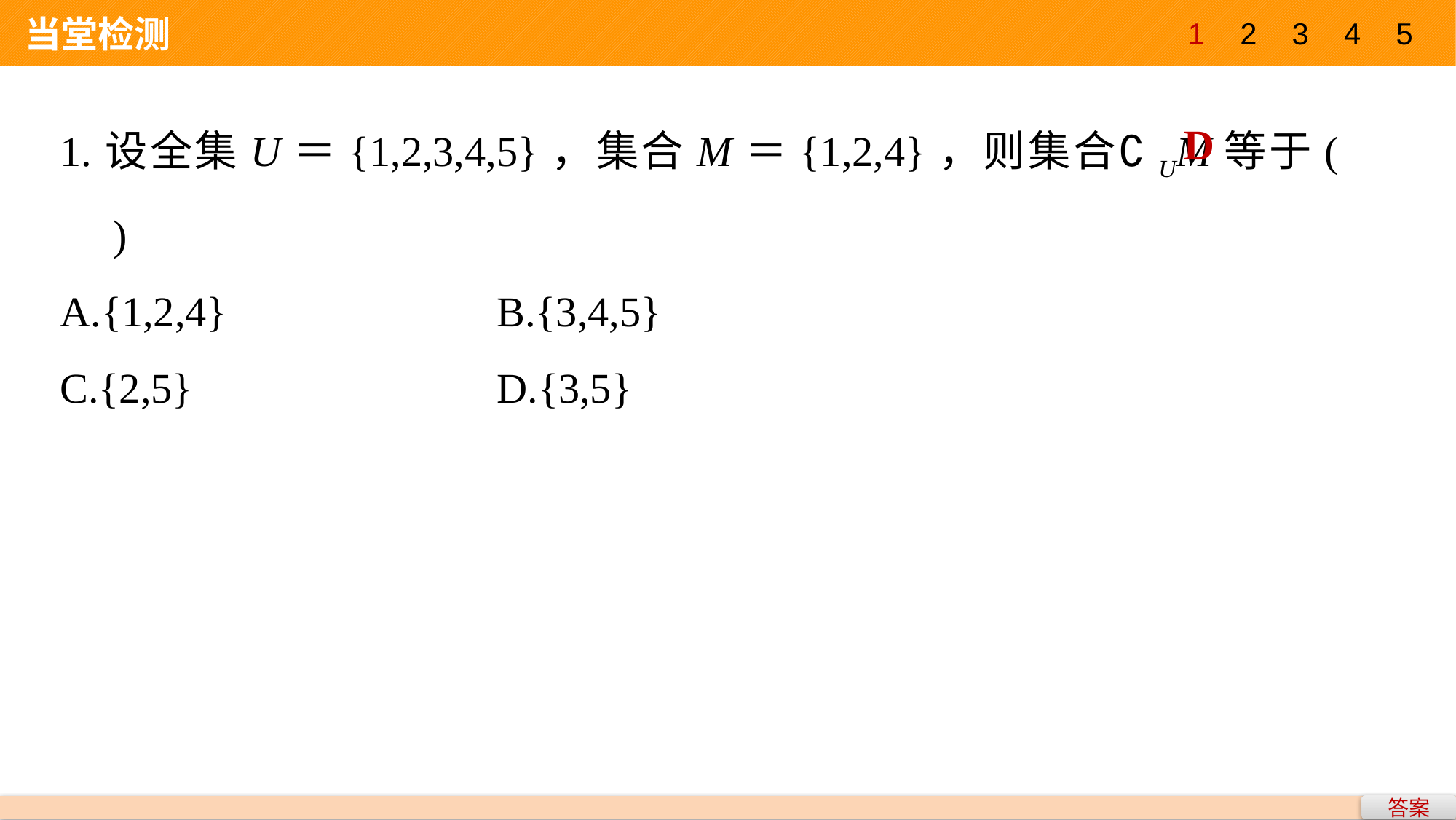

1
2
3
4
5
  当堂检测
1.设全集U＝{1,2,3,4,5}，集合M＝{1,2,4}，则集合∁UM等于(　　)
A.{1,2,4}  			B.{3,4,5}
C.{2,5}  			D.{3,5}
D
答案